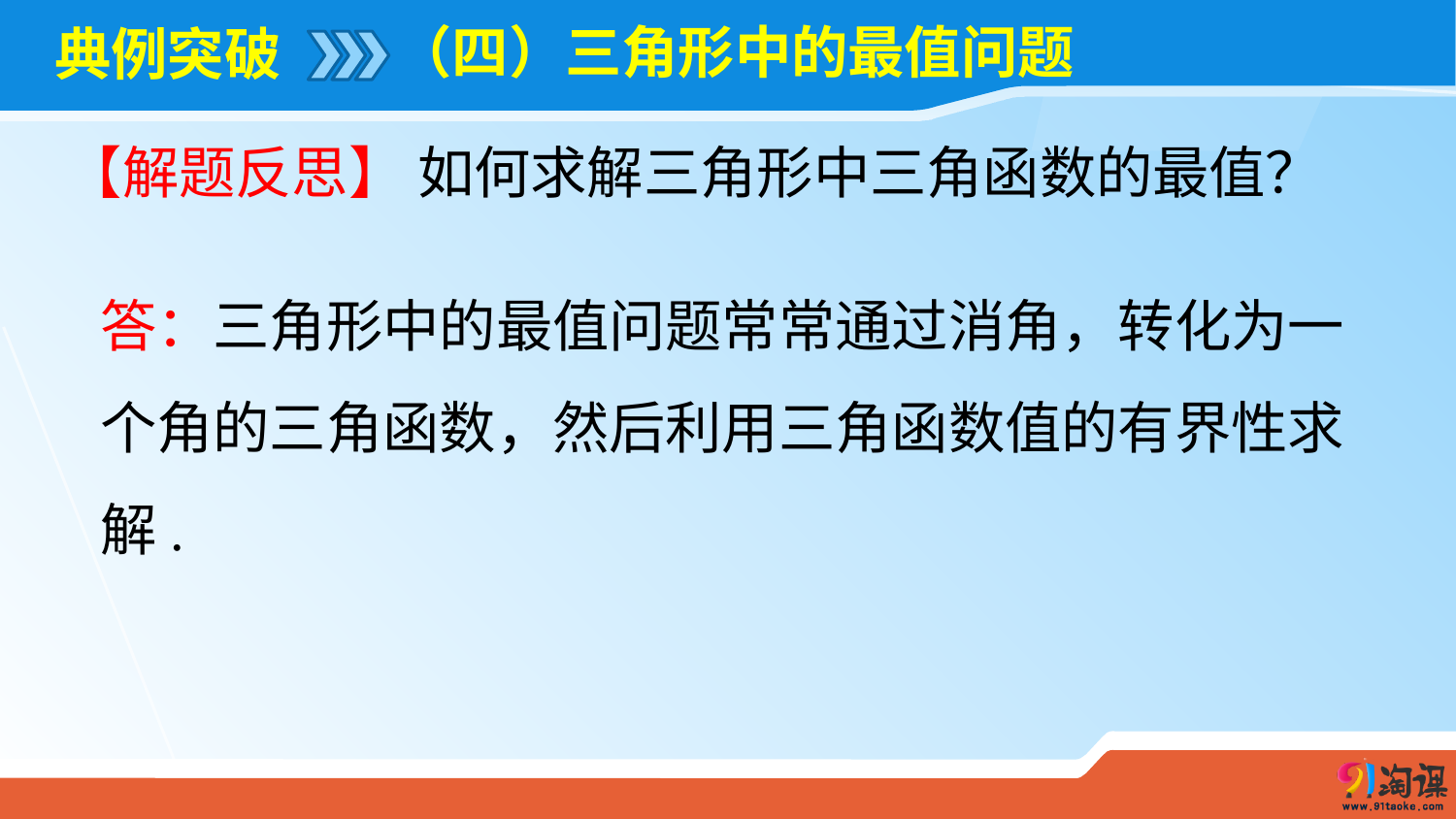

（四）三角形中的最值问题
# 典例突破
【解题反思】 如何求解三角形中三角函数的最值？

答：三角形中的最值问题常常通过消角，转化为一个角的三角函数，然后利用三角函数值的有界性求解.